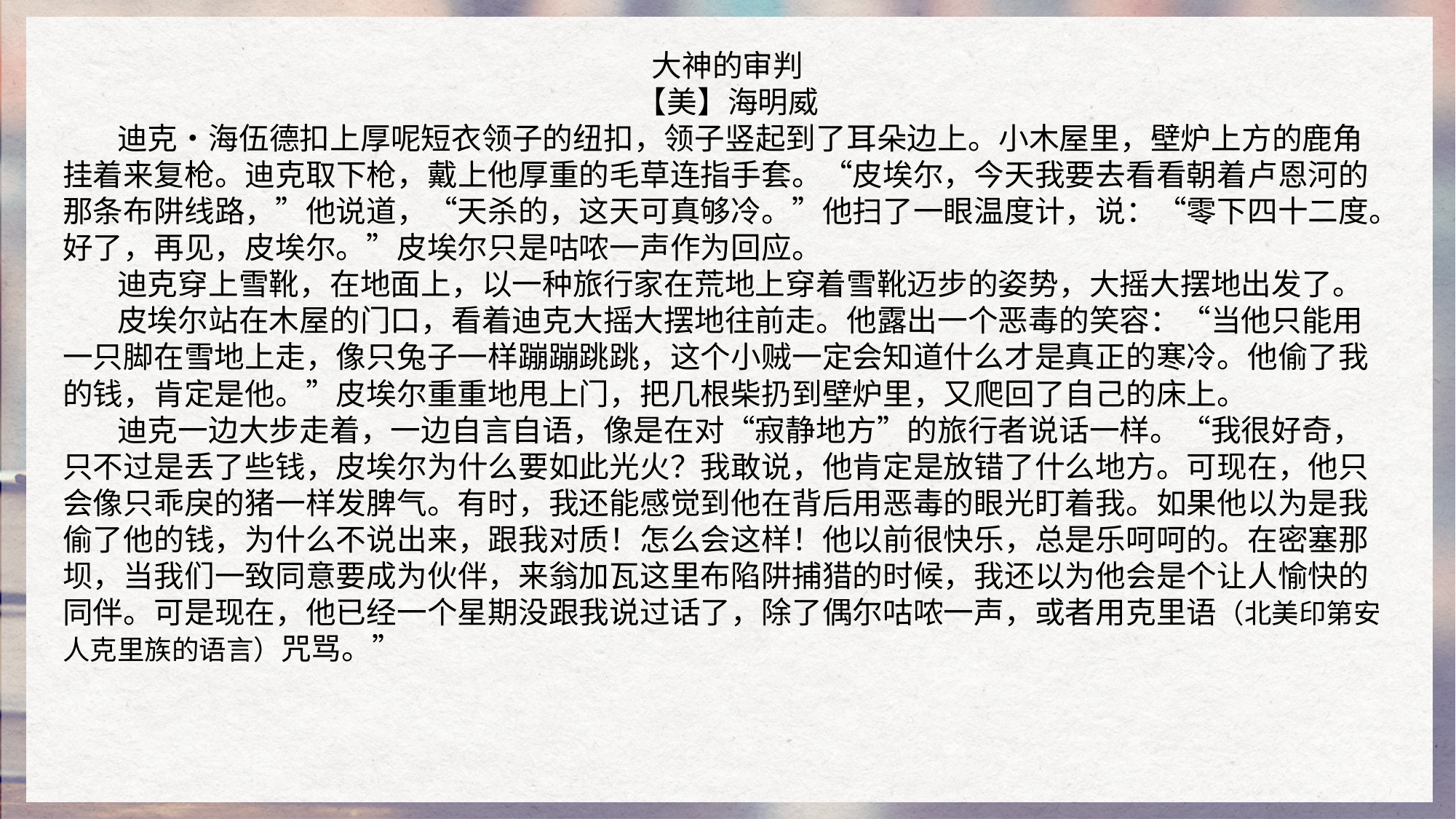

大神的审判
【美】海明威
迪克•海伍德扣上厚呢短衣领子的纽扣，领子竖起到了耳朵边上。小木屋里，壁炉上方的鹿角挂着来复枪。迪克取下枪，戴上他厚重的毛草连指手套。“皮埃尔，今天我要去看看朝着卢恩河的那条布阱线路，”他说道，“天杀的，这天可真够冷。”他扫了一眼温度计，说：“零下四十二度。好了，再见，皮埃尔。”皮埃尔只是咕哝一声作为回应。
迪克穿上雪靴，在地面上，以一种旅行家在荒地上穿着雪靴迈步的姿势，大摇大摆地出发了。
皮埃尔站在木屋的门口，看着迪克大摇大摆地往前走。他露出一个恶毒的笑容：“当他只能用一只脚在雪地上走，像只兔子一样蹦蹦跳跳，这个小贼一定会知道什么才是真正的寒冷。他偷了我的钱，肯定是他。”皮埃尔重重地甩上门，把几根柴扔到壁炉里，又爬回了自己的床上。
迪克一边大步走着，一边自言自语，像是在对“寂静地方”的旅行者说话一样。“我很好奇，只不过是丢了些钱，皮埃尔为什么要如此光火？我敢说，他肯定是放错了什么地方。可现在，他只会像只乖戾的猪一样发脾气。有时，我还能感觉到他在背后用恶毒的眼光盯着我。如果他以为是我偷了他的钱，为什么不说出来，跟我对质！怎么会这样！他以前很快乐，总是乐呵呵的。在密塞那坝，当我们一致同意要成为伙伴，来翁加瓦这里布陷阱捕猎的时候，我还以为他会是个让人愉快的同伴。可是现在，他已经一个星期没跟我说过话了，除了偶尔咕哝一声，或者用克里语（北美印第安人克里族的语言）咒骂。”